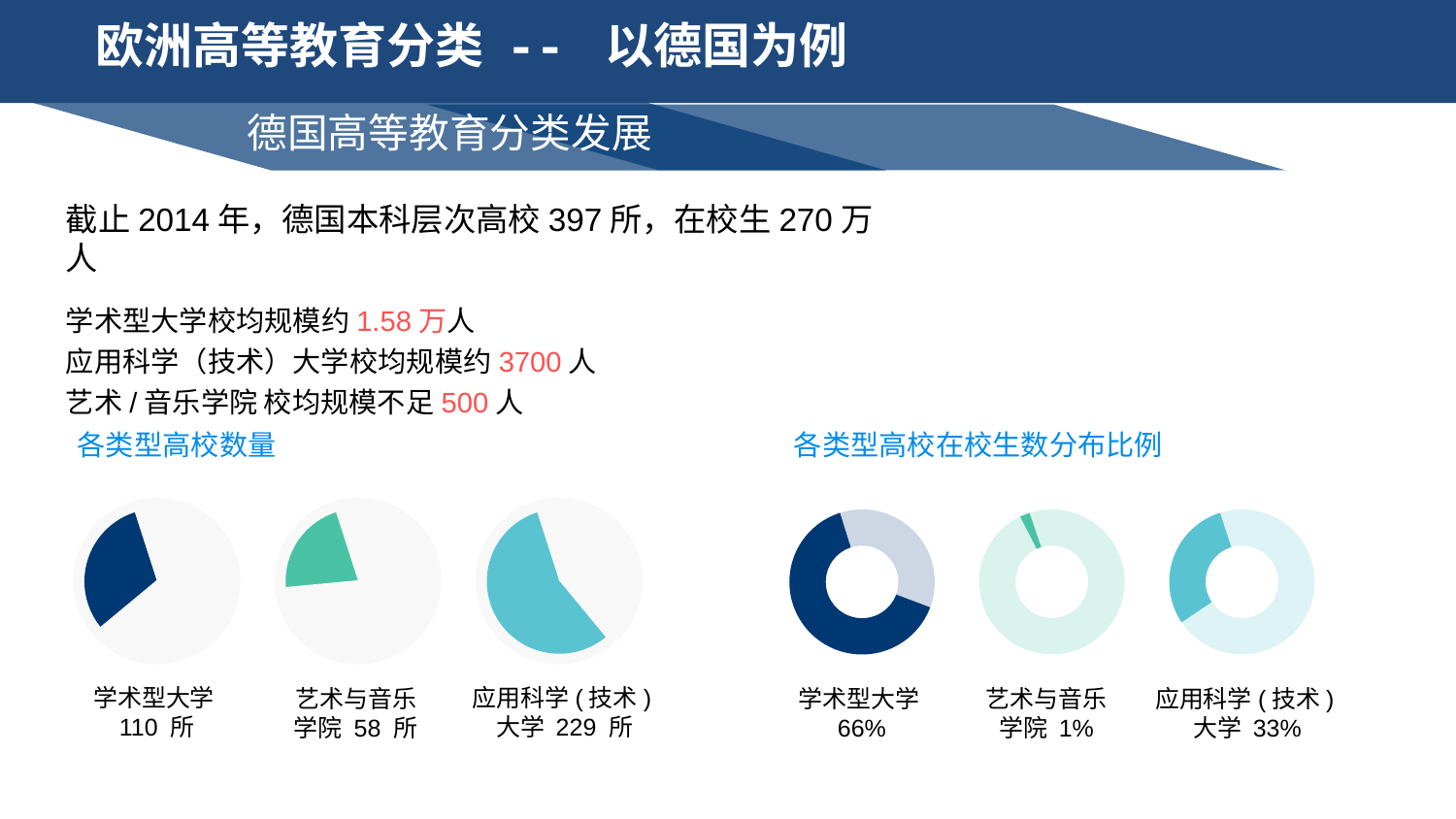

欧洲高等教育分类 -- 以德国为例
     德国高等教育分类发展

截止2014年，德国本科层次高校397所，在校生270万人
学术型大学校均规模约1.58万人
应用科学（技术）大学校均规模约3700人
艺术/音乐学院 校均规模不足500人

各类型高校数量
各类型高校在校生数分布比例

学术型大学110 所
应用科学(技术)大学 229 所
艺术与音乐
学院 58 所
学术型大学66%
艺术与音乐
学院 1%
应用科学(技术)大学 33%